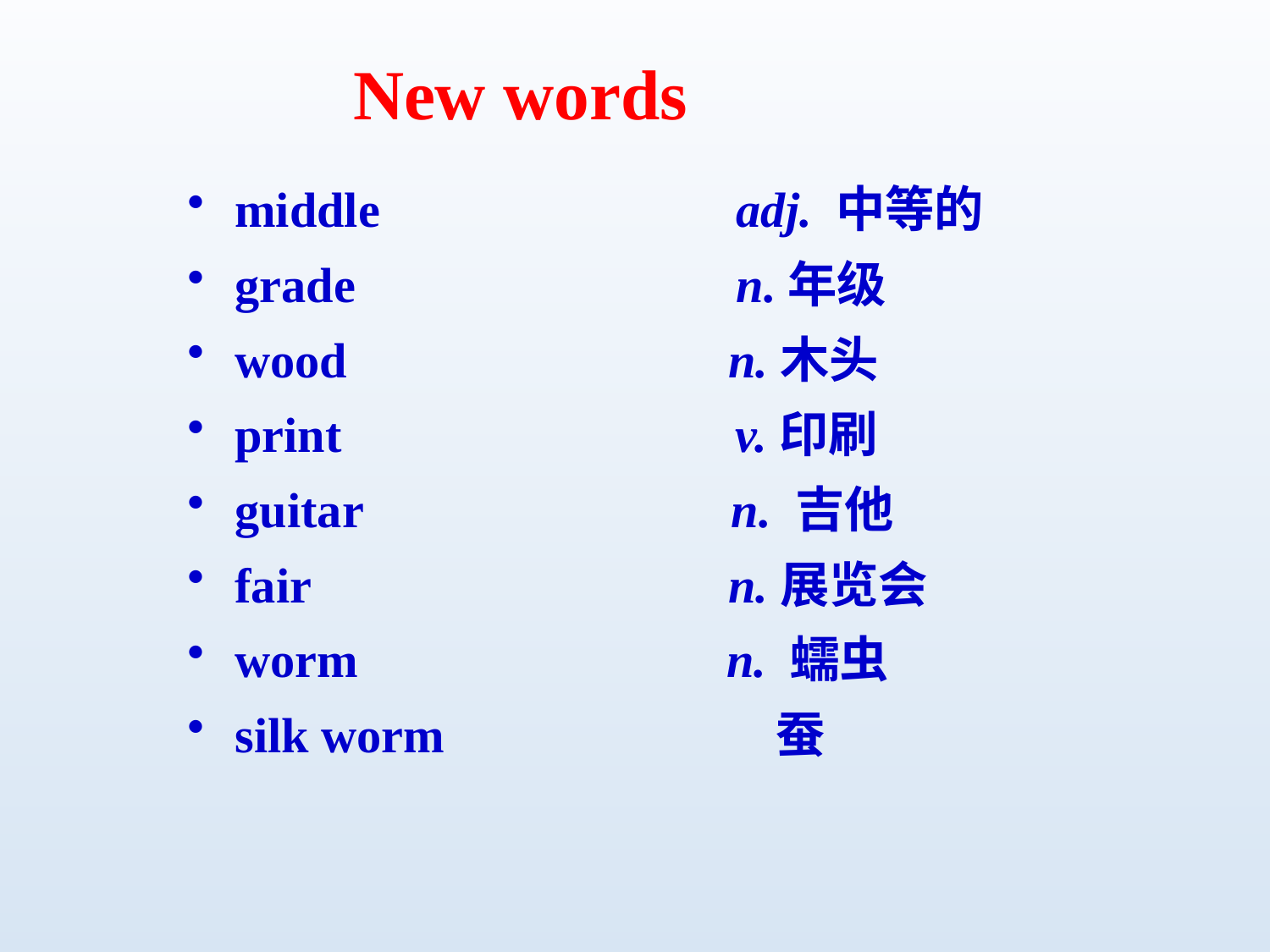

New words
middle                             adj. 中等的
grade                               n.年级
wood                               n.木头
print                                v.印刷
guitar                              n. 吉他
fair                                  n.展览会
worm                              n. 蠕虫
silk worm                          蚕